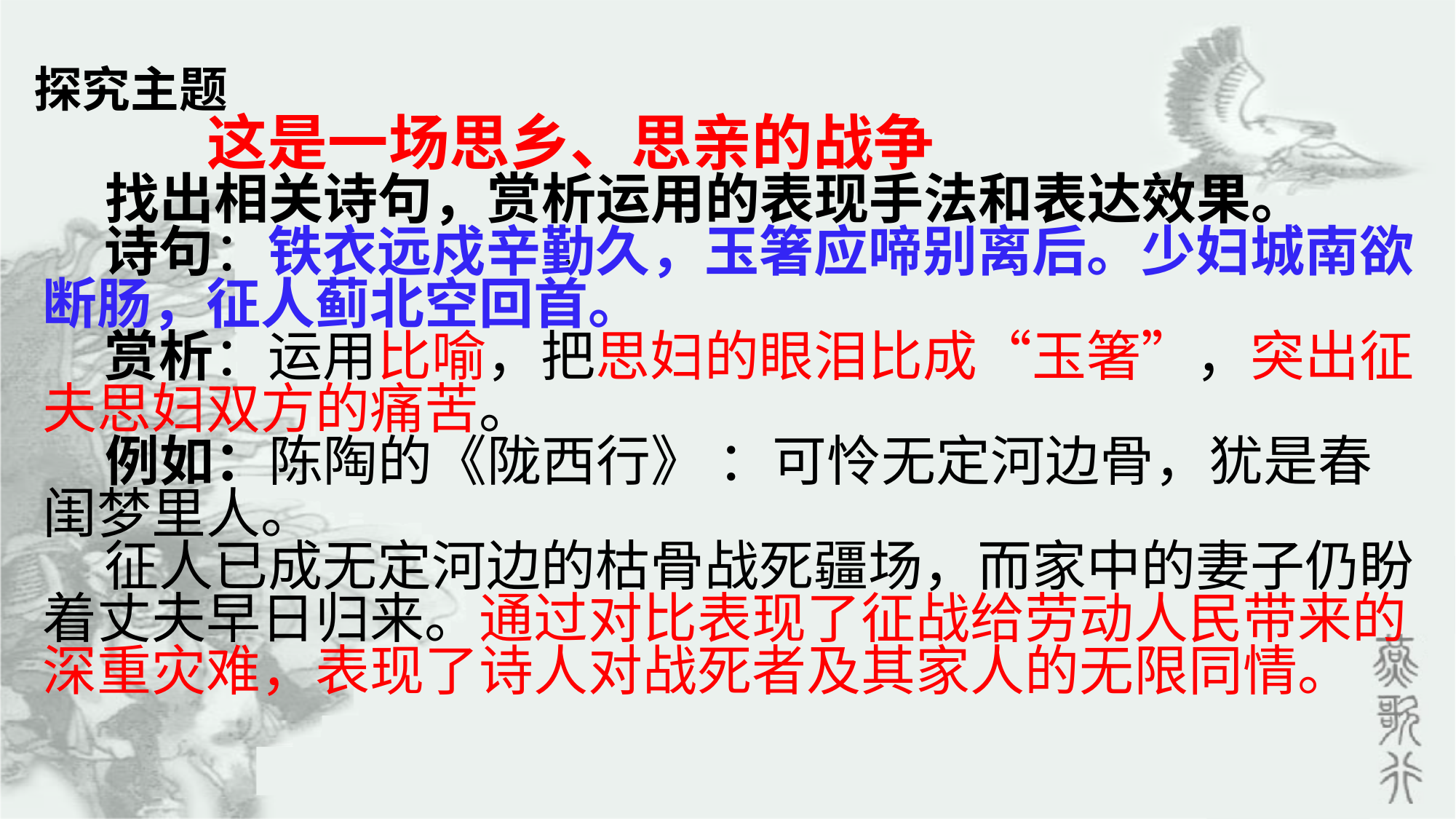

探究主题
            这是一场思乡、思亲的战争
    找出相关诗句，赏析运用的表现手法和表达效果。
    诗句：铁衣远戍辛勤久，玉箸应啼别离后。少妇城南欲断肠，征人蓟北空回首。
    赏析：运用比喻，把思妇的眼泪比成“玉箸”，突出征夫思妇双方的痛苦。
    例如：陈陶的《陇西行》 ：可怜无定河边骨，犹是春闺梦里人。
    征人已成无定河边的枯骨战死疆场，而家中的妻子仍盼着丈夫早日归来。通过对比表现了征战给劳动人民带来的深重灾难，表现了诗人对战死者及其家人的无限同情。

.